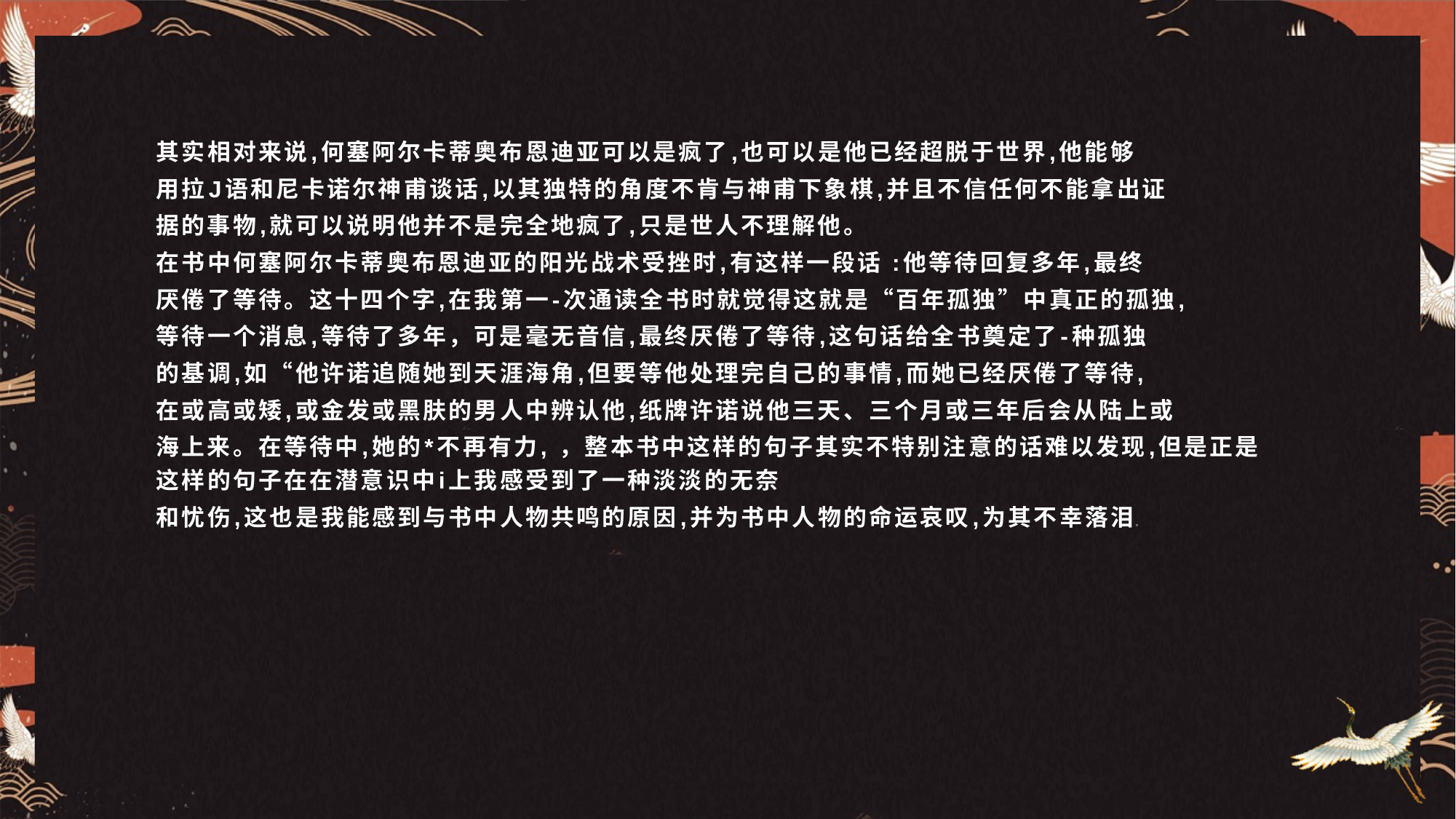

其实相对来说,何塞阿尔卡蒂奥布恩迪亚可以是疯了,也可以是他已经超脱于世界,他能够
用拉J语和尼卡诺尔神甫谈话,以其独特的角度不肯与神甫下象棋,并且不信任何不能拿出证
据的事物,就可以说明他并不是完全地疯了,只是世人不理解他。
在书中何塞阿尔卡蒂奥布恩迪亚的阳光战术受挫时,有这样一段话 :他等待回复多年,最终
厌倦了等待。这十四个字,在我第一-次通读全书时就觉得这就是“百年孤独”中真正的孤独,
等待一个消息,等待了多年，可是毫无音信,最终厌倦了等待,这句话给全书奠定了-种孤独
的基调,如“他许诺追随她到天涯海角,但要等他处理完自己的事情,而她已经厌倦了等待,
在或高或矮,或金发或黑肤的男人中辨认他,纸牌许诺说他三天、三个月或三年后会从陆上或
海上来。在等待中,她的*不再有力, ，整本书中这样的句子其实不特别注意的话难以发现,但是正是这样的句子在在潜意识中i上我感受到了一种淡淡的无奈
和忧伤,这也是我能感到与书中人物共鸣的原因,并为书中人物的命运哀叹,为其不幸落泪。
#